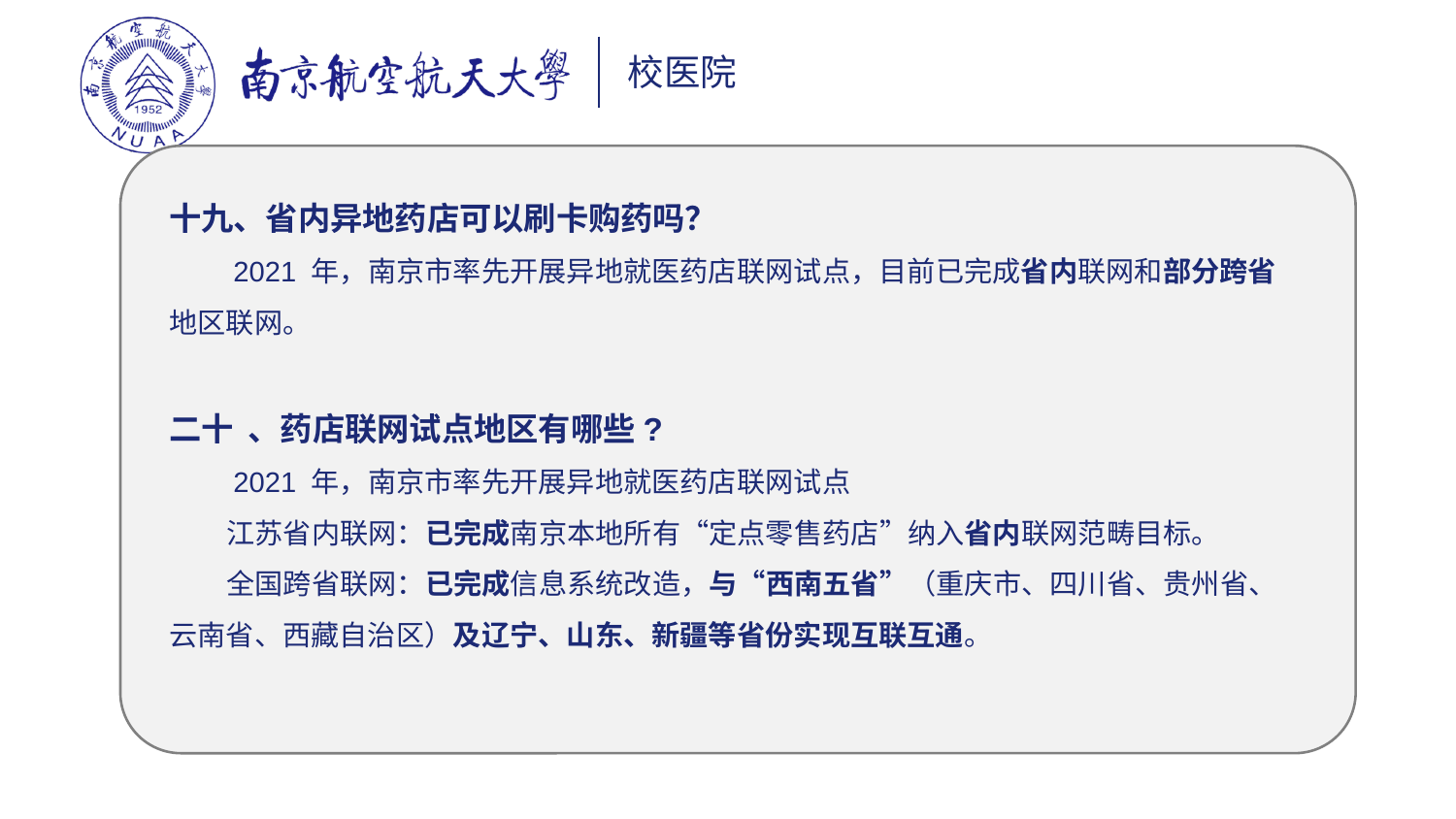

十九、省内异地药店可以刷卡购药吗？
        2021 年，南京市率先开展异地就医药店联网试点，目前已完成省内联网和部分跨省地区联网。

二十  、药店联网试点地区有哪些?
        2021 年，南京市率先开展异地就医药店联网试点
        江苏省内联网：已完成南京本地所有“定点零售药店”纳入省内联网范畴目标。
        全国跨省联网：已完成信息系统改造，与“西南五省”（重庆市、四川省、贵州省、云南省、西藏自治区）及辽宁、山东、新疆等省份实现互联互通。